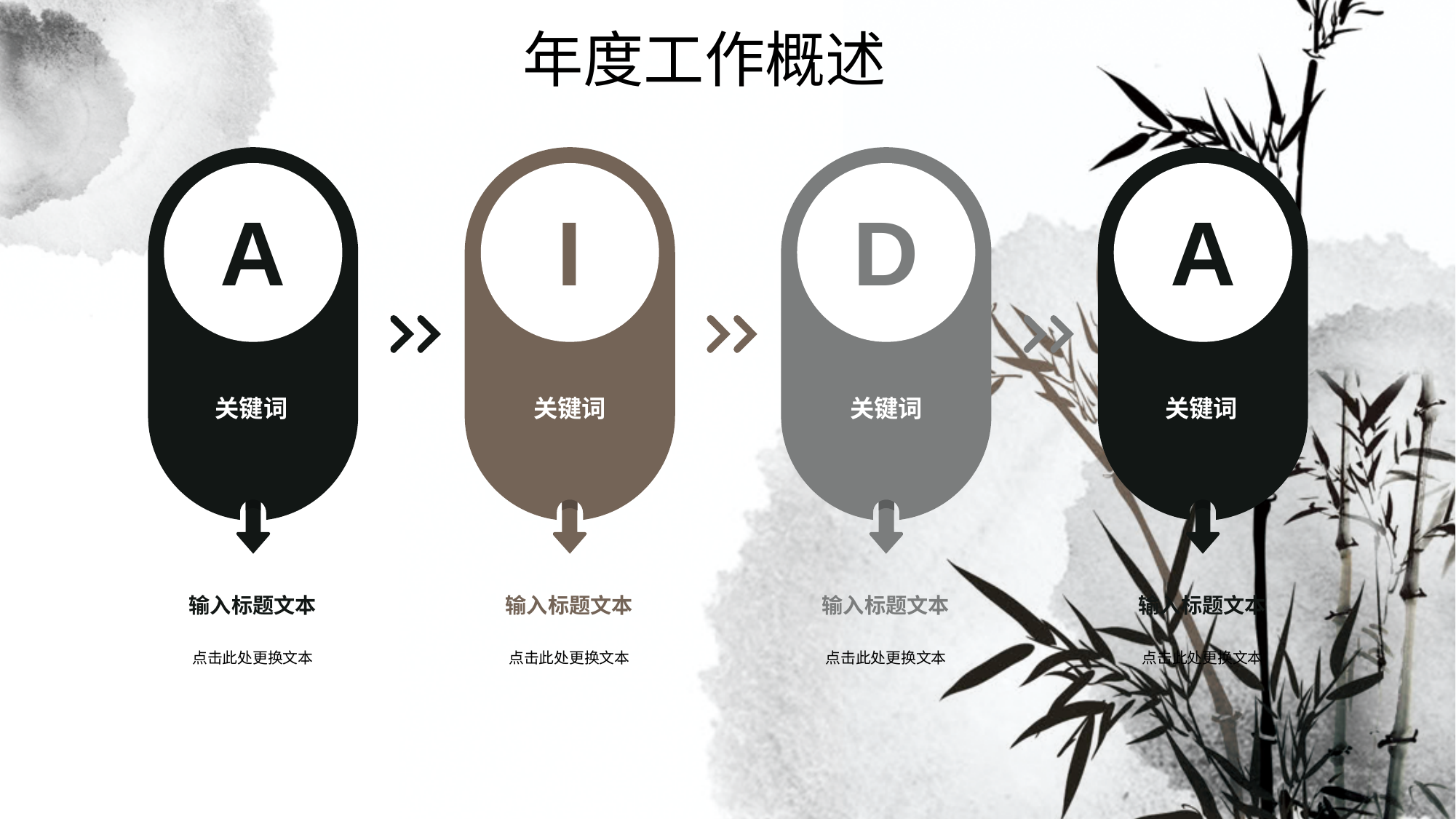

年度工作概述

A
关键词

I
关键词

D
关键词

A
关键词

输入标题文本
点击此处更换文本
输入标题文本
点击此处更换文本
输入标题文本
点击此处更换文本
输入标题文本
点击此处更换文本